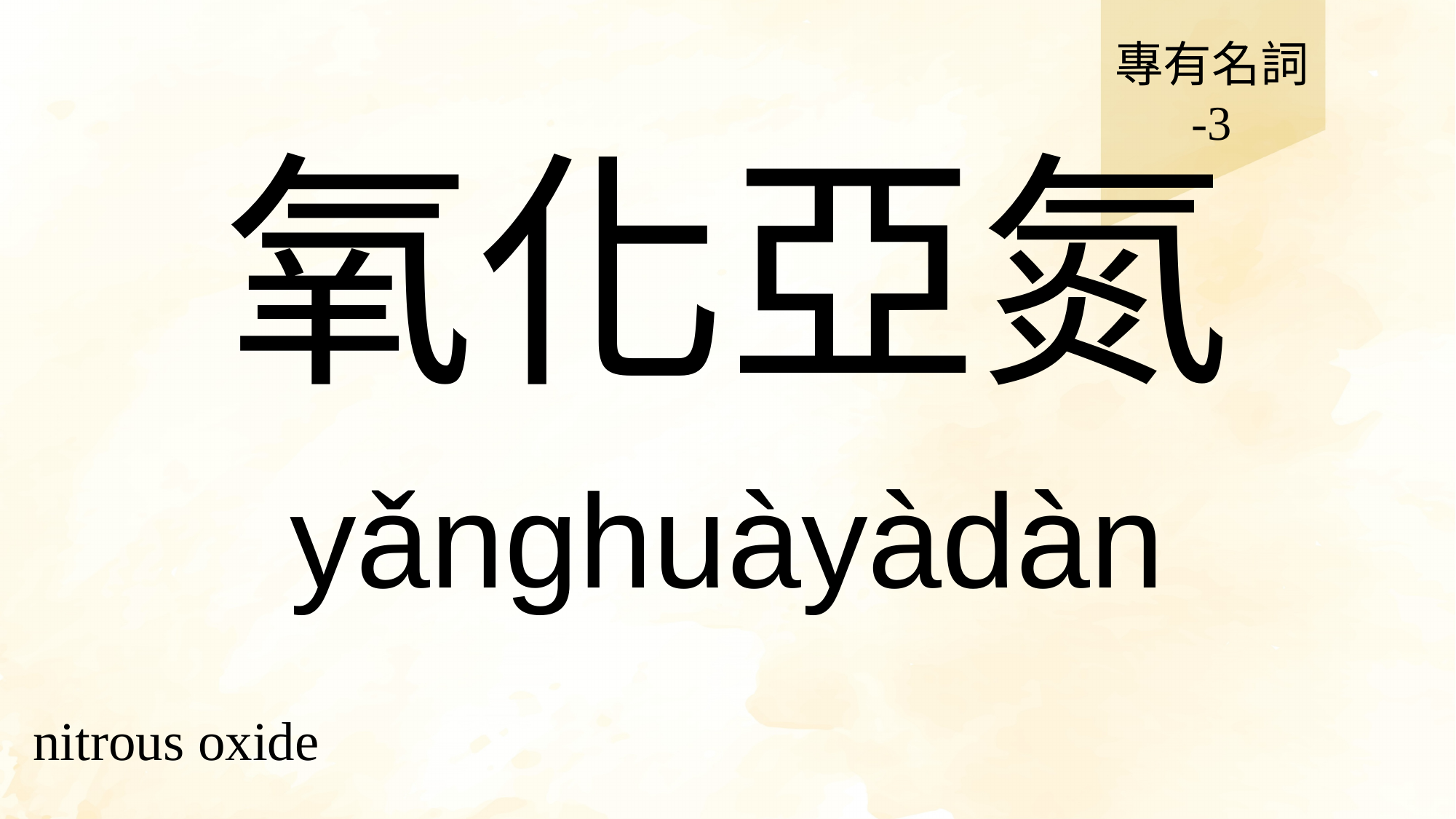

專有名詞
-3
# 氧化亞氮
yǎnghuàyàdàn
nitrous oxide